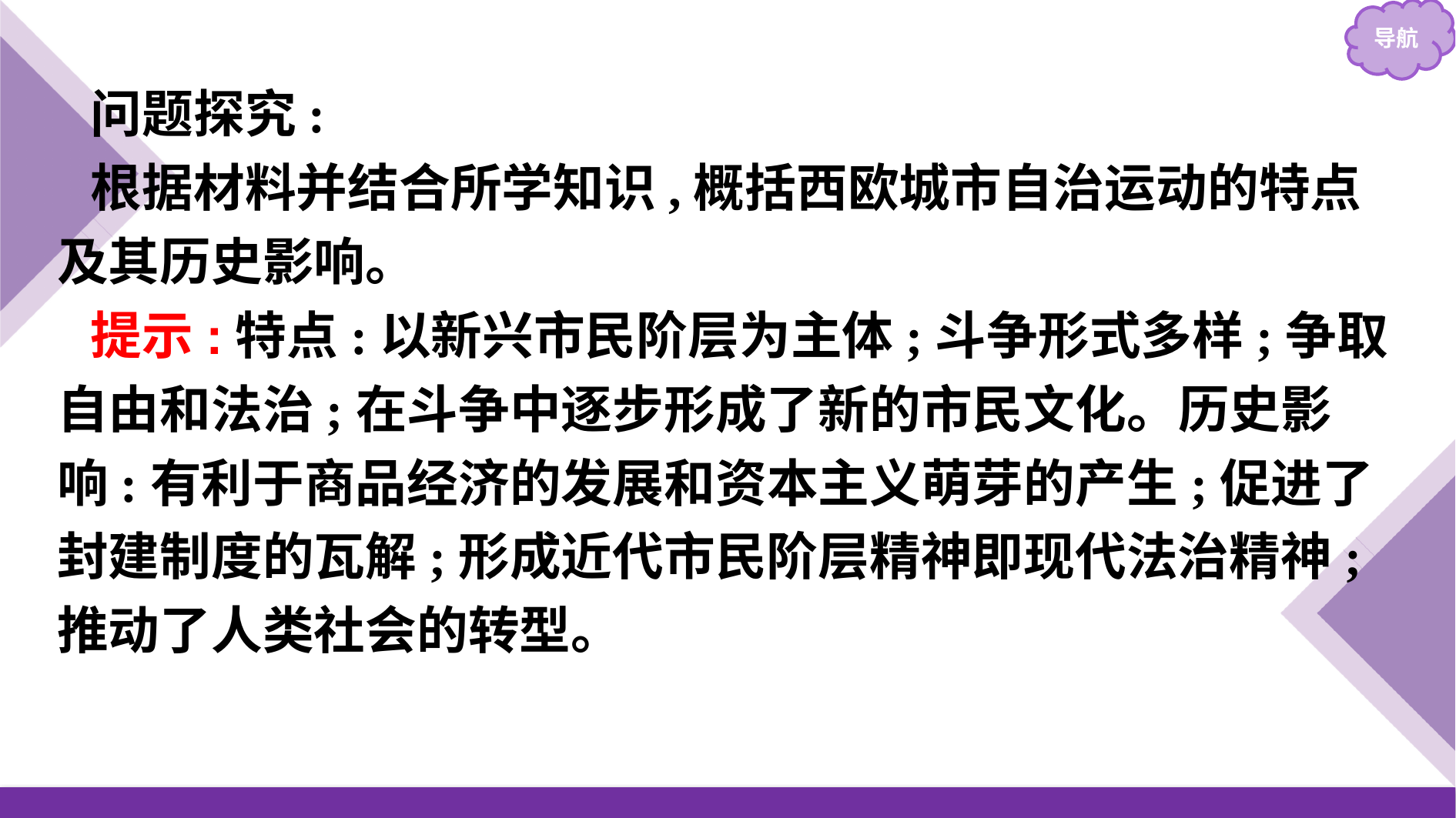

问题探究:
根据材料并结合所学知识,概括西欧城市自治运动的特点及其历史影响。
提示:特点:以新兴市民阶层为主体;斗争形式多样;争取自由和法治;在斗争中逐步形成了新的市民文化。历史影响:有利于商品经济的发展和资本主义萌芽的产生;促进了封建制度的瓦解;形成近代市民阶层精神即现代法治精神;推动了人类社会的转型。